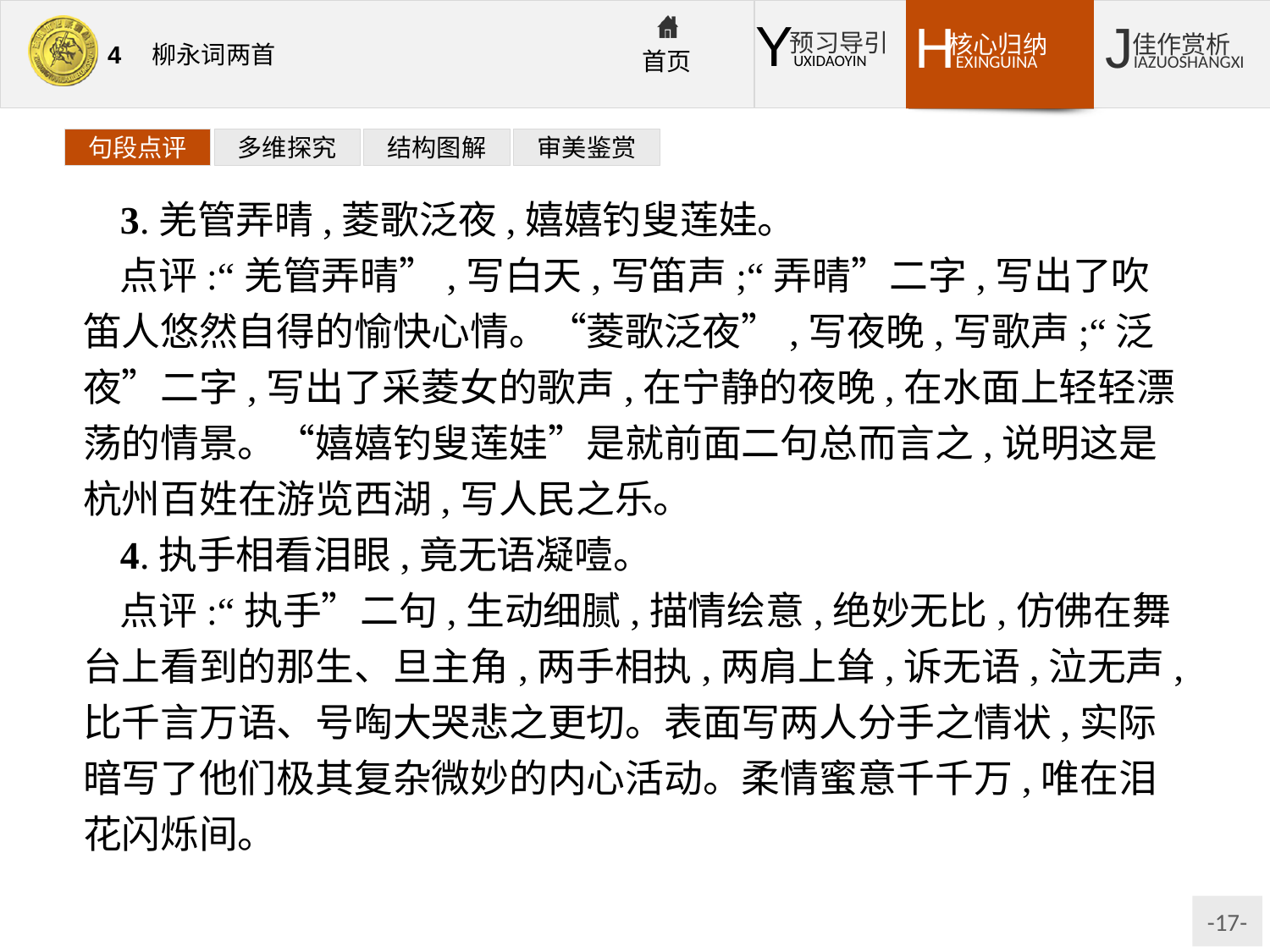

句段点评
多维探究
结构图解
审美鉴赏
3.羌管弄晴,菱歌泛夜,嬉嬉钓叟莲娃。
点评:“羌管弄晴”,写白天,写笛声;“弄晴”二字,写出了吹笛人悠然自得的愉快心情。“菱歌泛夜”,写夜晚,写歌声;“泛夜”二字,写出了采菱女的歌声,在宁静的夜晚,在水面上轻轻漂荡的情景。“嬉嬉钓叟莲娃”是就前面二句总而言之,说明这是杭州百姓在游览西湖,写人民之乐。
4.执手相看泪眼,竟无语凝噎。
点评:“执手”二句,生动细腻,描情绘意,绝妙无比,仿佛在舞台上看到的那生、旦主角,两手相执,两肩上耸,诉无语,泣无声,比千言万语、号啕大哭悲之更切。表面写两人分手之情状,实际暗写了他们极其复杂微妙的内心活动。柔情蜜意千千万,唯在泪花闪烁间。